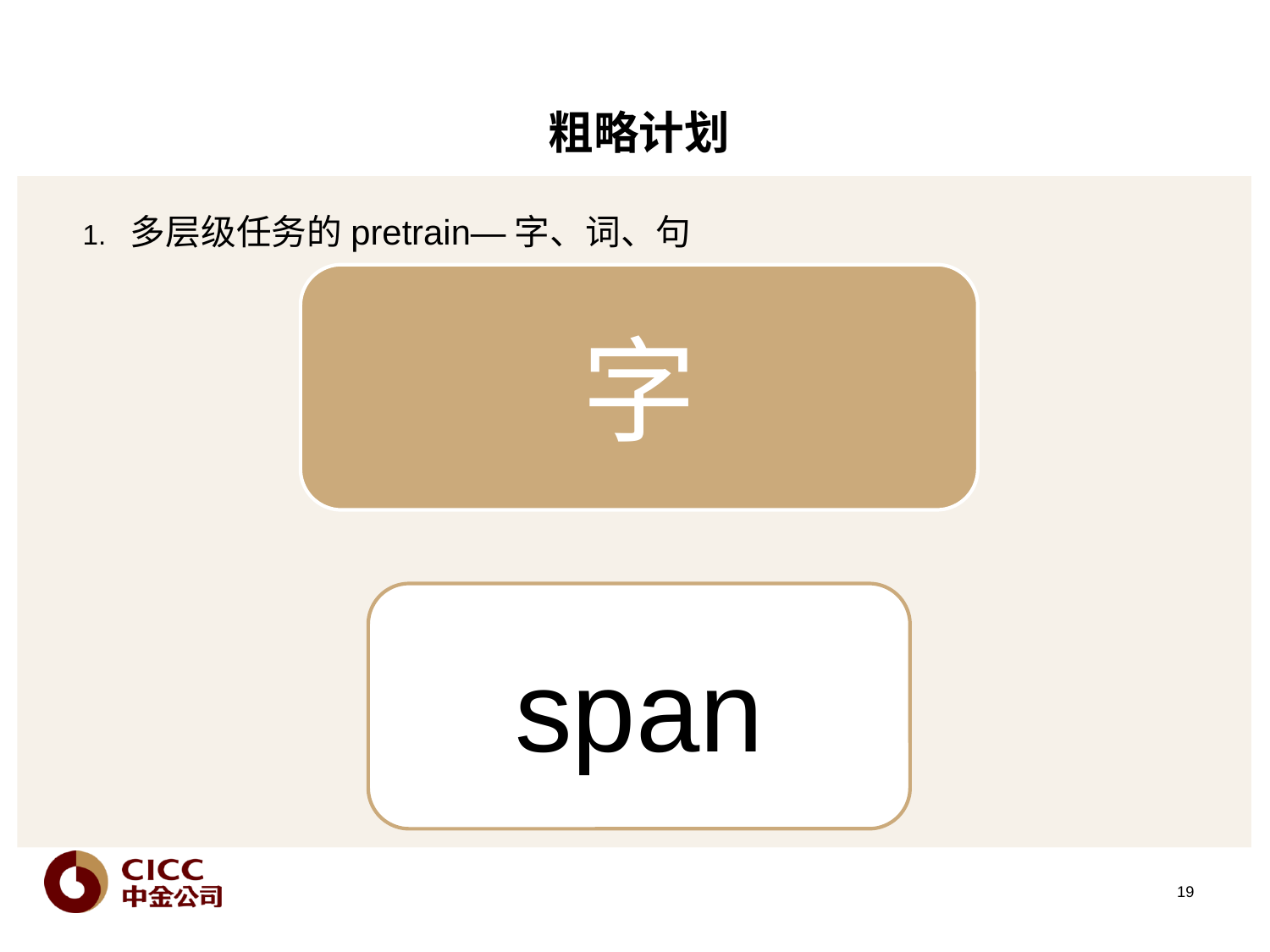

# 粗略计划

多层级任务的pretrain—字、词、句
字
span
词
句